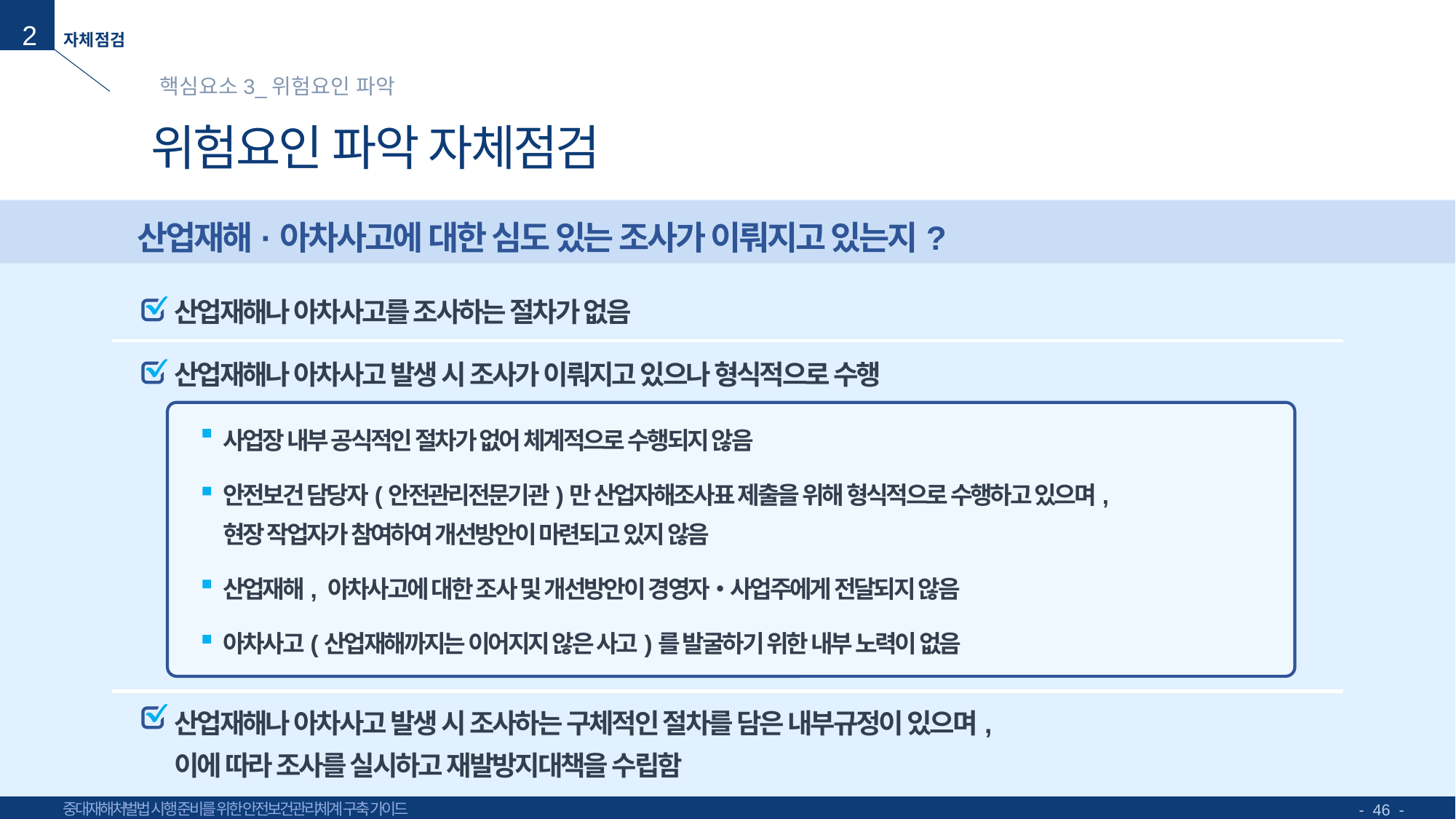

2
핵심요소3_위험요인 파악
# 위험요인 파악 자체점검

산업재해·아차사고에 대한 심도 있는 조사가 이뤄지고 있는지?
산업재해나 아차사고를 조사하는 절차가 없음
산업재해나 아차사고 발생 시 조사가 이뤄지고 있으나 형식적으로 수행

사업장 내부 공식적인 절차가 없어 체계적으로 수행되지 않음
안전보건 담당자(안전관리전문기관)만 산업자해조사표 제출을 위해 형식적으로 수행하고 있으며,
현장 작업자가 참여하여 개선방안이 마련되고 있지 않음
산업재해, 아차사고에 대한 조사 및 개선방안이 경영자‧사업주에게 전달되지 않음
아차사고(산업재해까지는 이어지지 않은 사고)를 발굴하기 위한 내부 노력이 없음

산업재해나 아차사고 발생 시 조사하는 구체적인 절차를 담은 내부규정이 있으며,
이에 따라 조사를 실시하고 재발방지대책을 수립함

-  46  -